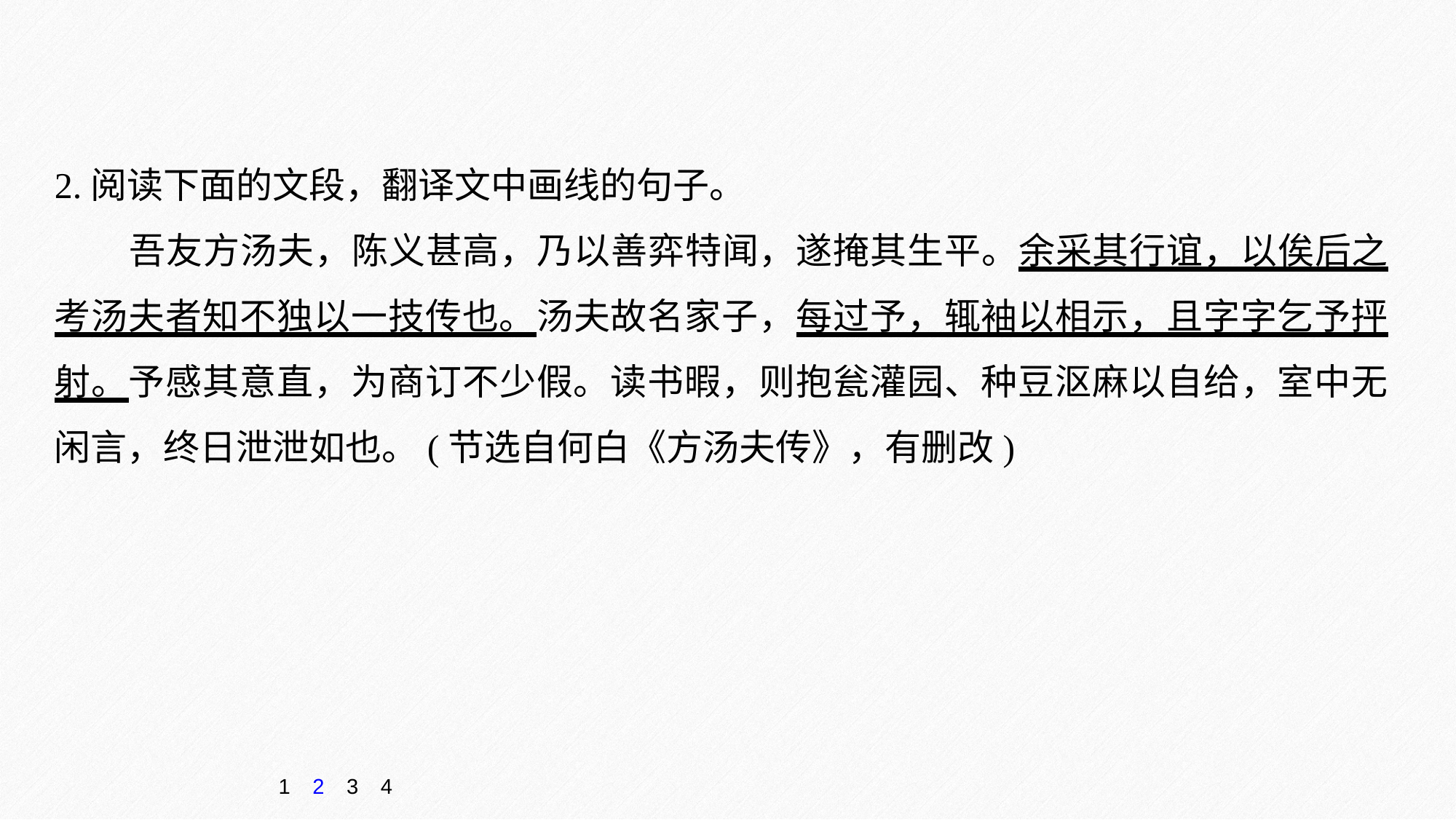

2.阅读下面的文段，翻译文中画线的句子。
吾友方汤夫，陈义甚高，乃以善弈特闻，遂掩其生平。余采其行谊，以俟后之考汤夫者知不独以一技传也。汤夫故名家子，每过予，辄袖以相示，且字字乞予抨射。予感其意直，为商订不少假。读书暇，则抱瓮灌园、种豆沤麻以自给，室中无闲言，终日泄泄如也。(节选自何白《方汤夫传》，有删改)
1
2
3
4